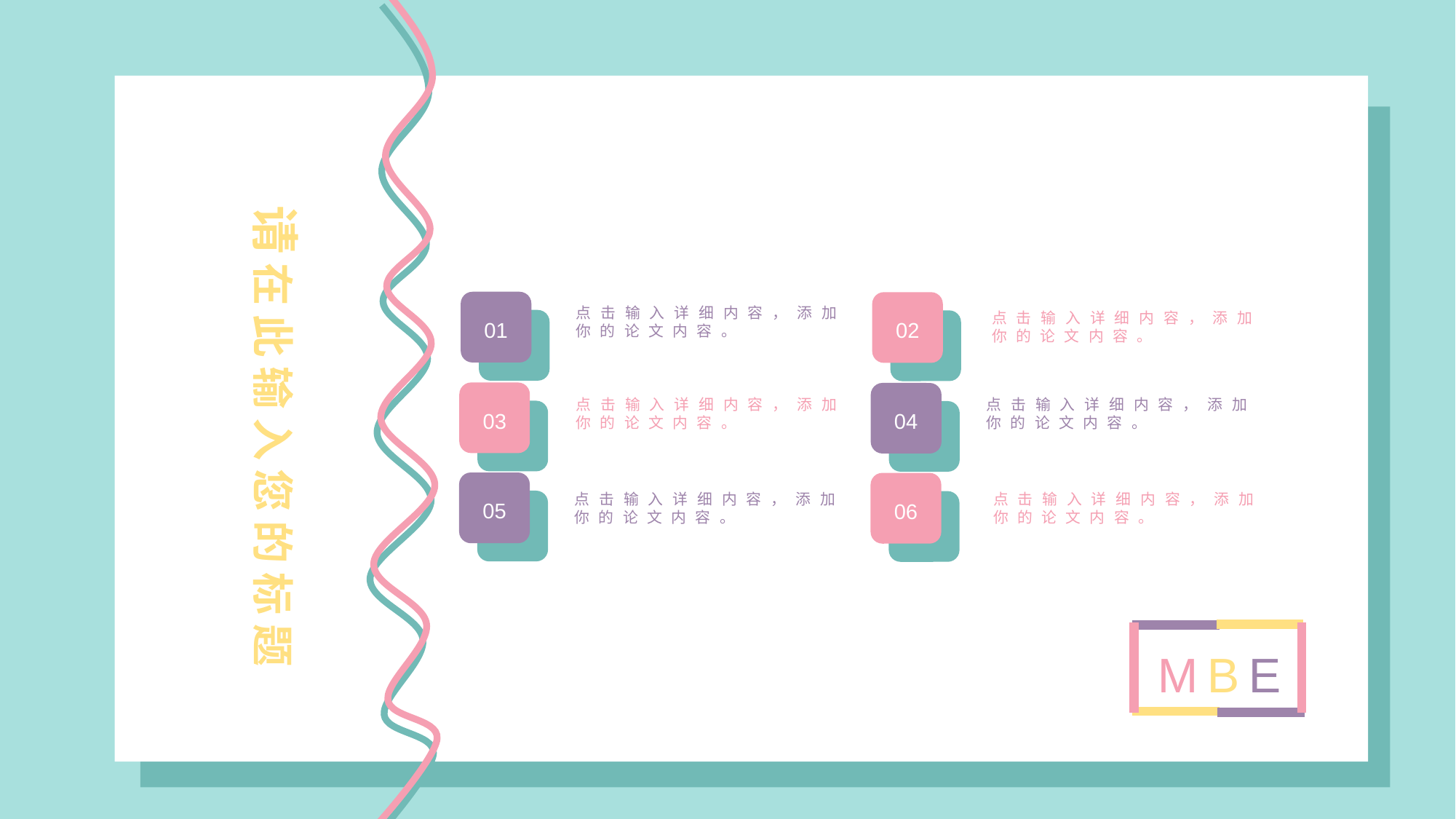

请在此输入您的标题
01
02
03
04
05
06
01
02
03
04
05
06
点击输入详细内容，添加你的论文内容。
点击输入详细内容，添加你的论文内容。
点击输入详细内容，添加你的论文内容。
点击输入详细内容，添加你的论文内容。
点击输入详细内容，添加你的论文内容。
点击输入详细内容，添加你的论文内容。

MBE